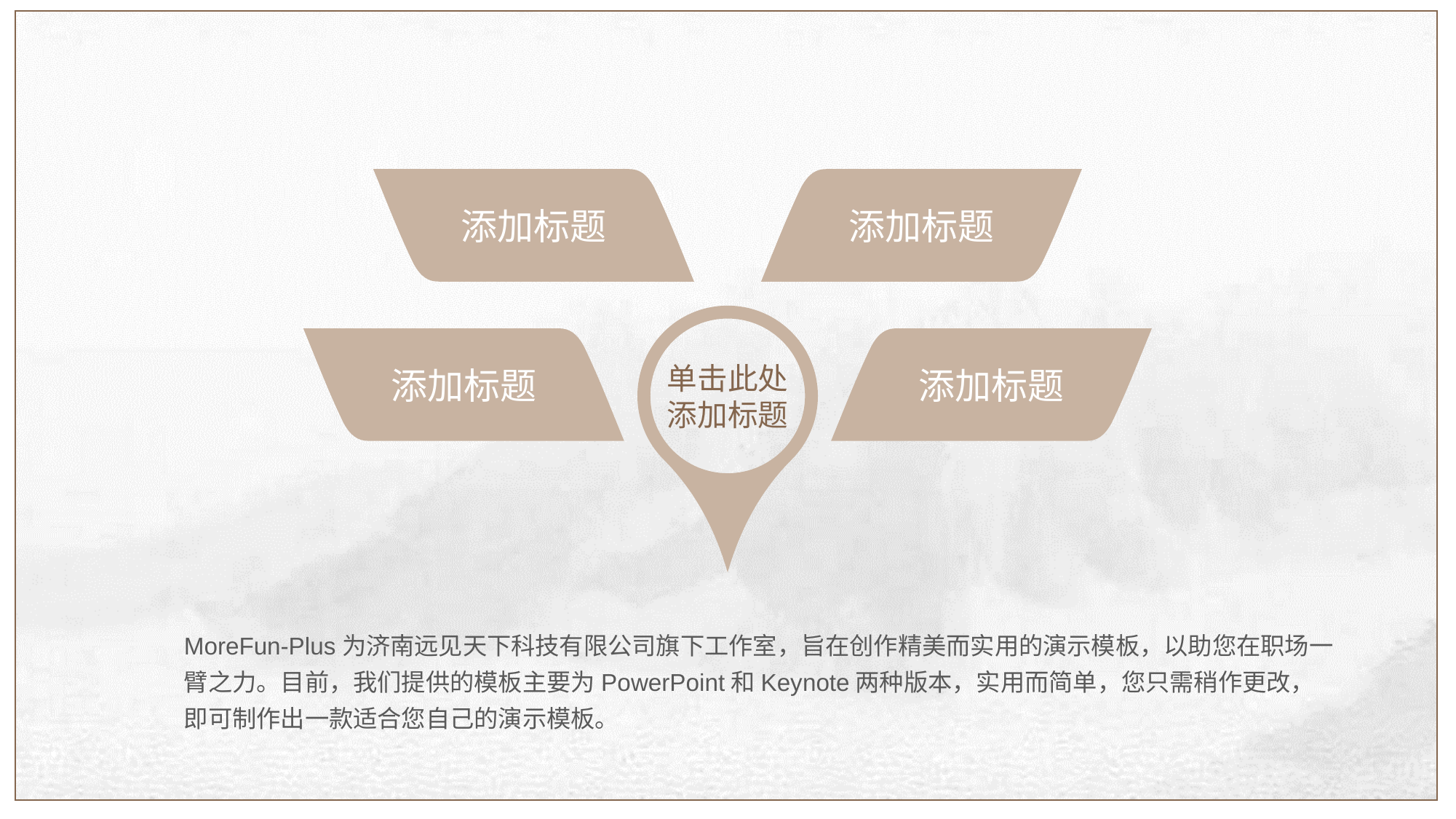

添加标题
添加标题

添加标题
添加标题
单击此处添加标题
MoreFun-Plus为济南远见天下科技有限公司旗下工作室，旨在创作精美而实用的演示模板，以助您在职场一臂之力。目前，我们提供的模板主要为PowerPoint和Keynote两种版本，实用而简单，您只需稍作更改，即可制作出一款适合您自己的演示模板。